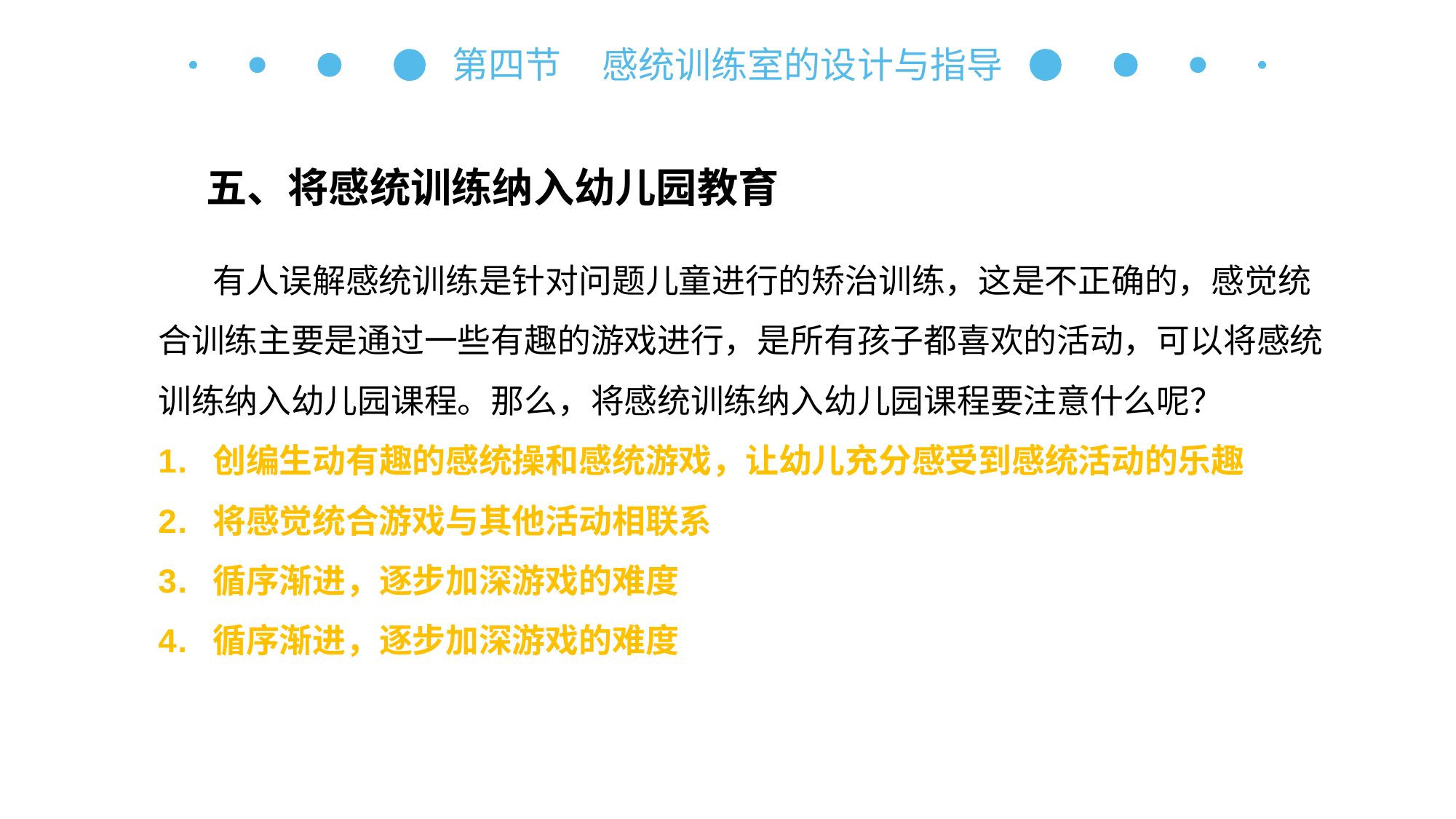

第四节     感统训练室的设计与指导

五、将感统训练纳入幼儿园教育
有人误解感统训练是针对问题儿童进行的矫治训练，这是不正确的，感觉统合训练主要是通过一些有趣的游戏进行，是所有孩子都喜欢的活动，可以将感统训练纳入幼儿园课程。那么，将感统训练纳入幼儿园课程要注意什么呢？
创编生动有趣的感统操和感统游戏，让幼儿充分感受到感统活动的乐趣
将感觉统合游戏与其他活动相联系
循序渐进，逐步加深游戏的难度
循序渐进，逐步加深游戏的难度